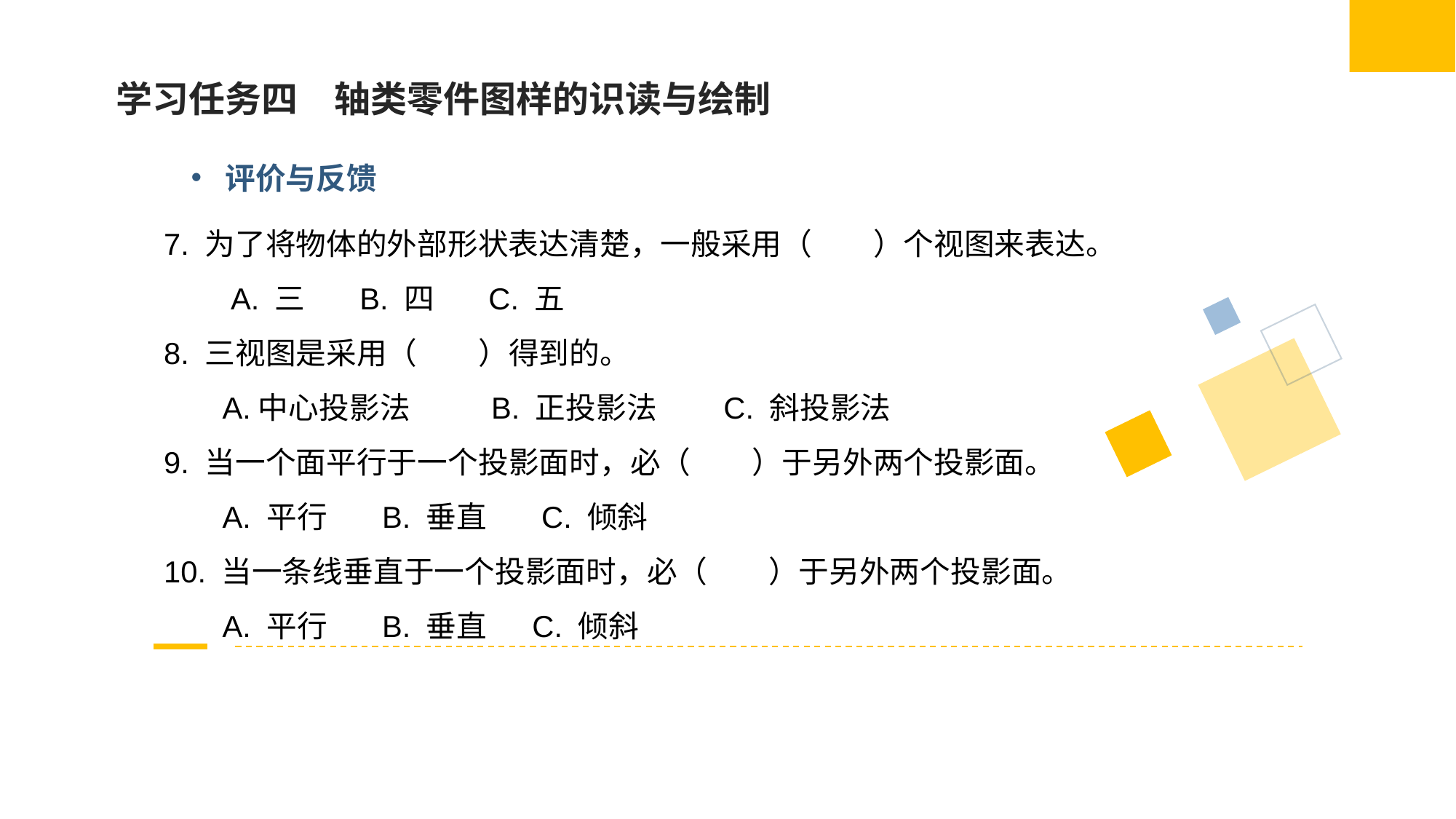

学习任务四　轴类零件图样的识读与绘制

评价与反馈
7. 为了将物体的外部形状表达清楚，一般采用（　　）个视图来表达。
        A. 三       B. 四       C. 五
8. 三视图是采用（　　）得到的。
       A.中心投影法	B. 正投影法	 C. 斜投影法
9. 当一个面平行于一个投影面时，必（　　）于另外两个投影面。
       A. 平行	B. 垂直       C. 倾斜
10. 当一条线垂直于一个投影面时，必（　　）于另外两个投影面。
       A. 平行	B. 垂直	     C. 倾斜